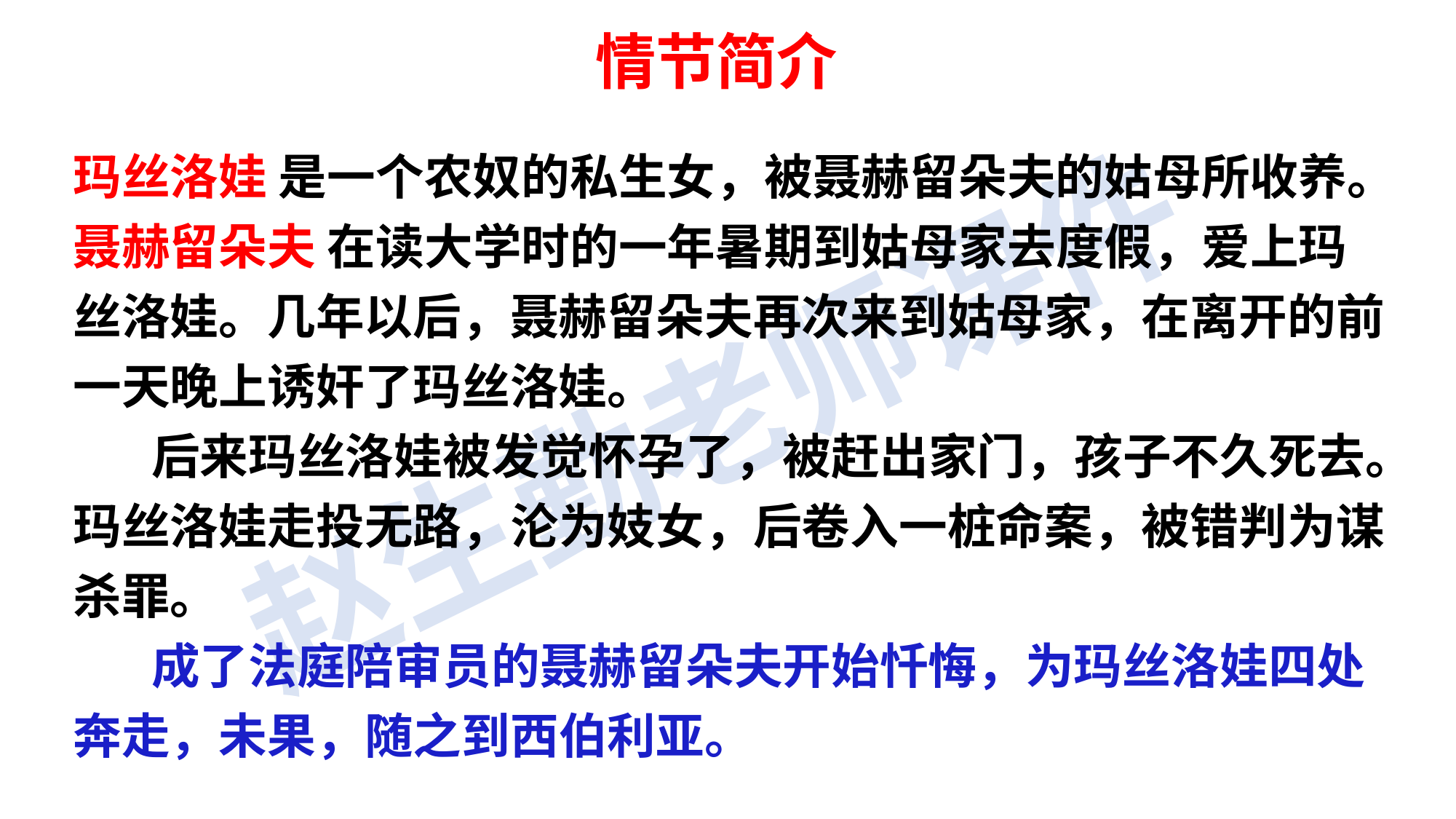

情节简介
玛丝洛娃 是一个农奴的私生女，被聂赫留朵夫的姑母所收养。
聂赫留朵夫 在读大学时的一年暑期到姑母家去度假，爱上玛丝洛娃。几年以后，聂赫留朵夫再次来到姑母家，在离开的前一天晚上诱奸了玛丝洛娃。
      后来玛丝洛娃被发觉怀孕了，被赶出家门，孩子不久死去。玛丝洛娃走投无路，沦为妓女，后卷入一桩命案，被错判为谋杀罪。
      成了法庭陪审员的聂赫留朵夫开始忏悔，为玛丝洛娃四处奔走，未果，随之到西伯利亚。